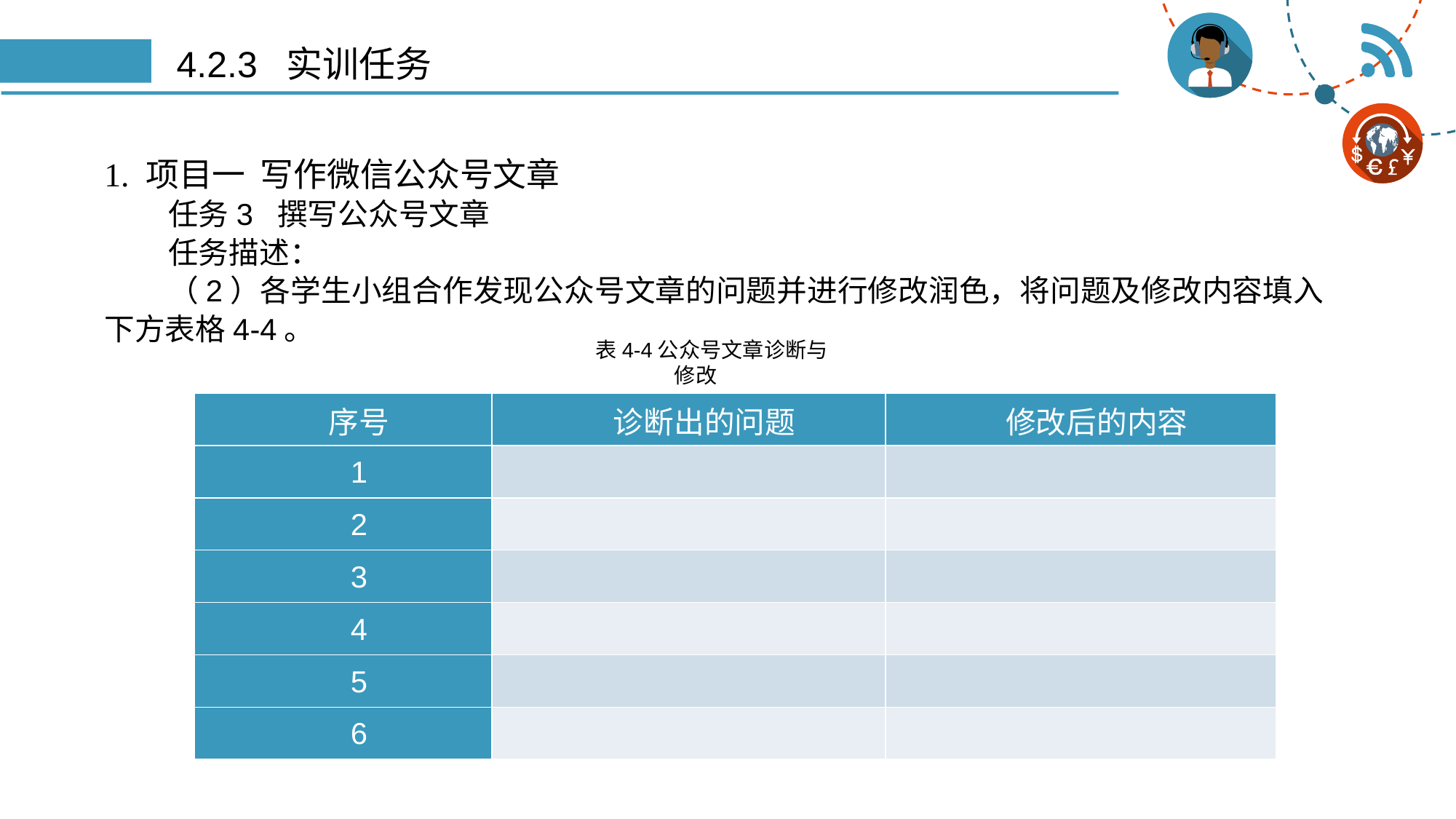

# 4.2.3  实训任务
1. 项目一  写作微信公众号文章
任务3  撰写公众号文章
任务描述：
（2）各学生小组合作发现公众号文章的问题并进行修改润色，将问题及修改内容填入下方表格4-4。

表4-4公众号文章诊断与修改

| 序号 | 诊断出的问题 | 修改后的内容 |
| --- | --- | --- |
| 1 |  |  |
| 2 |  |  |
| 3 |  |  |
| 4 |  |  |
| 5 |  |  |
| 6 |  |  |